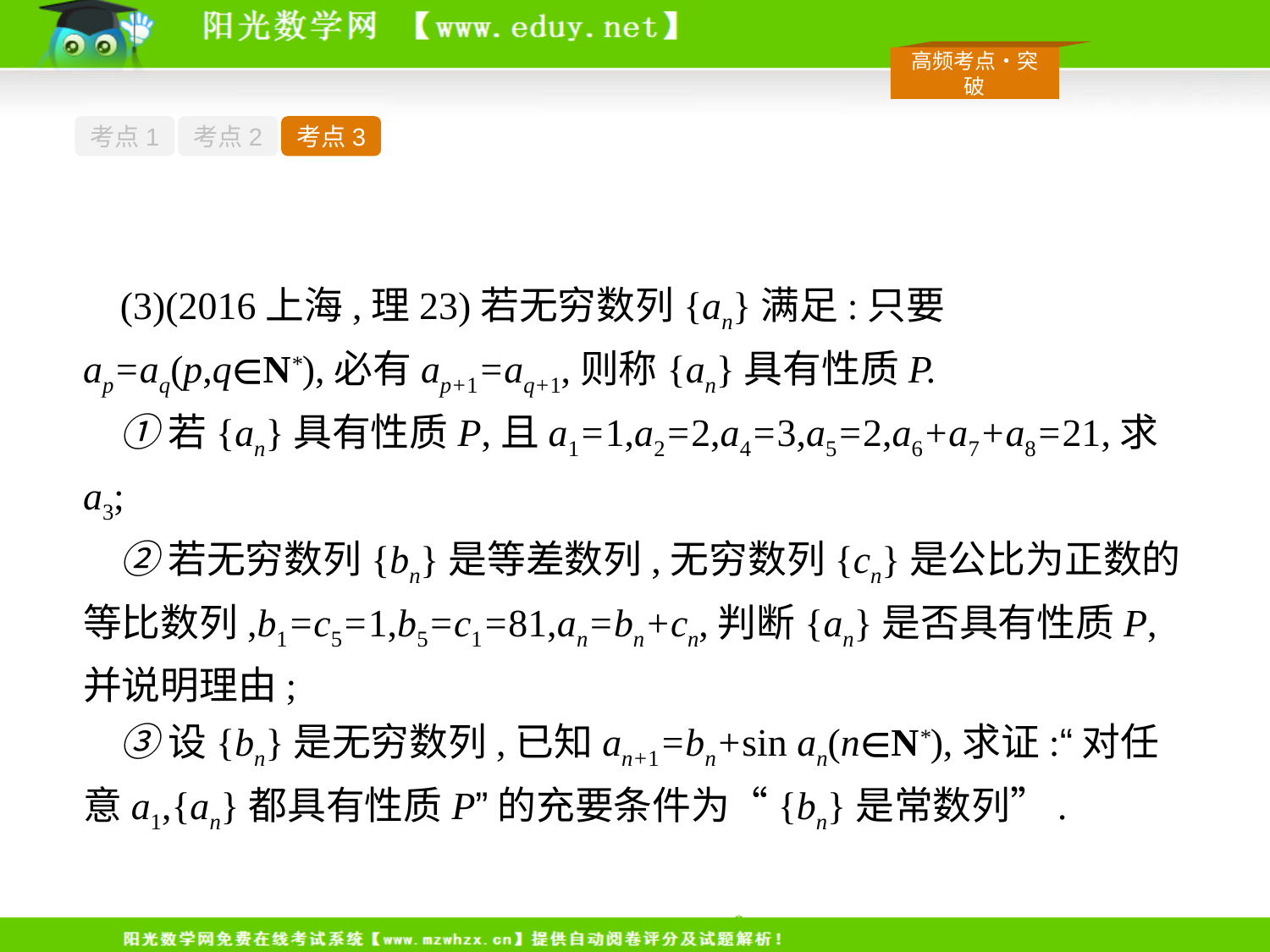

考点1
考点2
考点3
(3)(2016上海,理23)若无穷数列{an}满足:只要ap=aq(p,q∈N*),必有ap+1=aq+1,则称{an}具有性质P.
①若{an}具有性质P,且a1=1,a2=2,a4=3,a5=2,a6+a7+a8=21,求a3;
②若无穷数列{bn}是等差数列,无穷数列{cn}是公比为正数的等比数列,b1=c5=1,b5=c1=81,an=bn+cn,判断{an}是否具有性质P,并说明理由;
③设{bn}是无穷数列,已知an+1=bn+sin an(n∈N*),求证:“对任意a1,{an}都具有性质P”的充要条件为“{bn}是常数列”.